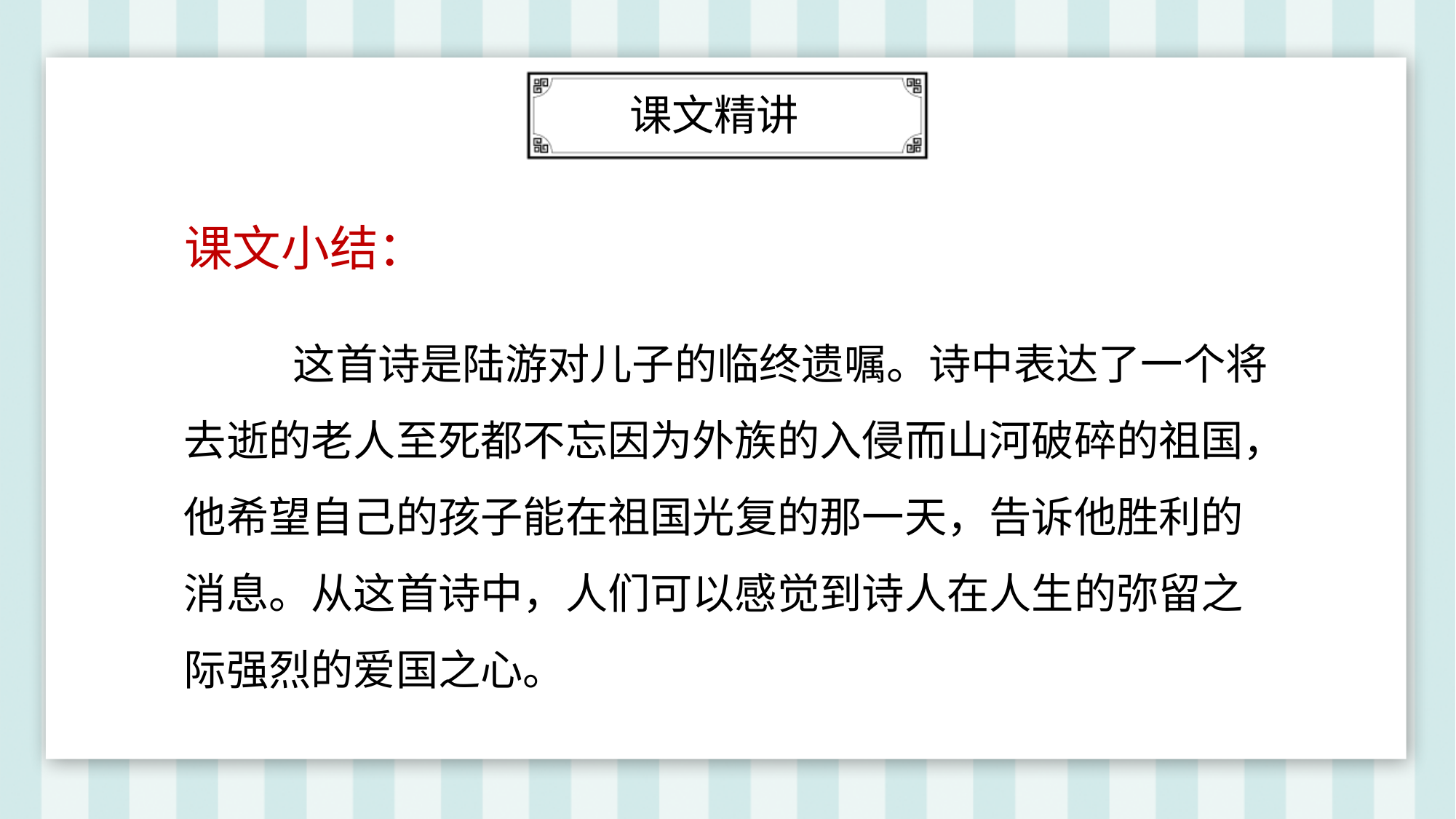

课文精讲
课文小结：
	这首诗是陆游对儿子的临终遗嘱。诗中表达了一个将去逝的老人至死都不忘因为外族的入侵而山河破碎的祖国，他希望自己的孩子能在祖国光复的那一天，告诉他胜利的消息。从这首诗中，人们可以感觉到诗人在人生的弥留之际强烈的爱国之心。